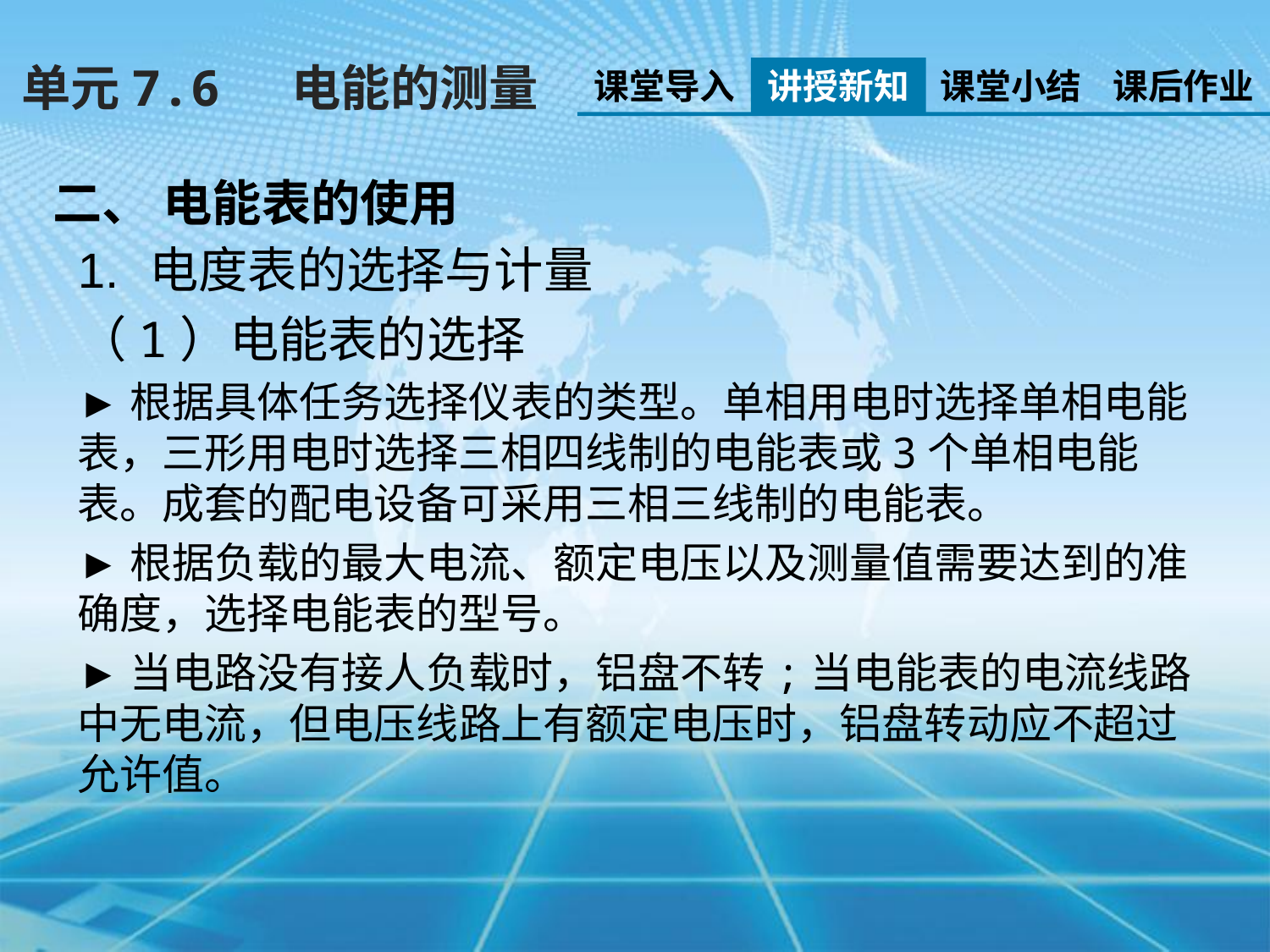

单元7.6  电能的测量
课堂导入
讲授新知
课堂小结
课后作业
二、 电能表的使用
电度表的选择与计量
（1）电能表的选择
►根据具体任务选择仪表的类型。单相用电时选择单相电能表，三形用电时选择三相四线制的电能表或3个单相电能表。成套的配电设备可采用三相三线制的电能表。
►根据负载的最大电流、额定电压以及测量值需要达到的准确度，选择电能表的型号。
►当电路没有接人负载时，铝盘不转;当电能表的电流线路中无电流，但电压线路上有额定电压时，铝盘转动应不超过允许值。